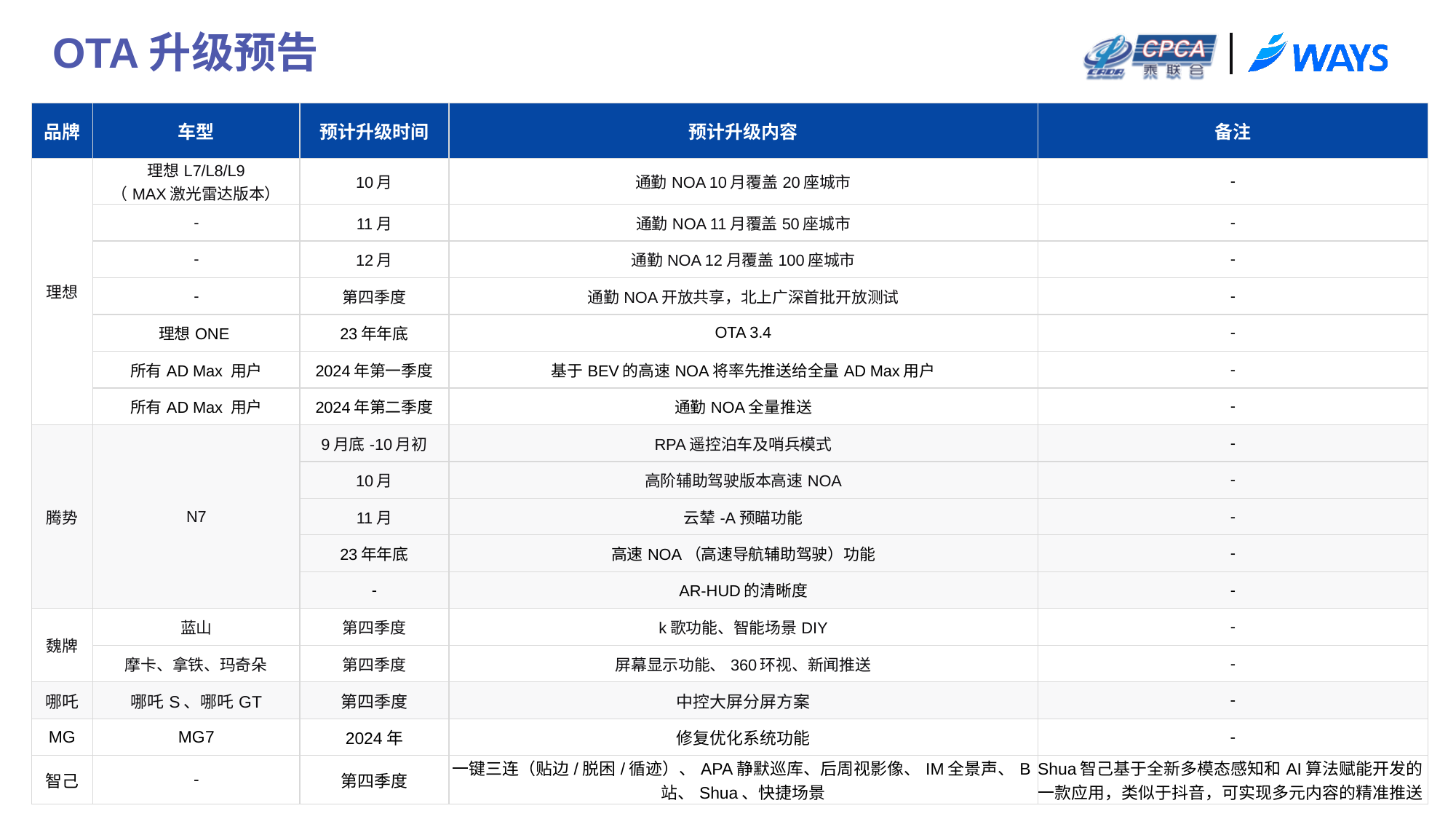

OTA升级预告
| 品牌 | 车型 | 预计升级时间 | 预计升级内容 | 备注 |
| --- | --- | --- | --- | --- |
| 理想 | 理想L7/L8/L9 （MAX激光雷达版本） | 10月 | 通勤NOA 10月覆盖20座城市 | - |
|  | - | 11月 | 通勤NOA 11月覆盖50座城市 | - |
|  | - | 12月 | 通勤NOA 12月覆盖100座城市 | - |
|  | - | 第四季度 | 通勤NOA开放共享，北上广深首批开放测试 | - |
|  | 理想ONE | 23年年底 | OTA 3.4 | - |
|  | 所有AD Max 用户 | 2024年第一季度 | 基于BEV的高速NOA将率先推送给全量AD Max用户 | - |
|  | 所有AD Max 用户 | 2024年第二季度 | 通勤NOA全量推送 | - |
| 腾势 | N7 | 9月底-10月初 | RPA遥控泊车及哨兵模式 | - |
|  |  | 10月 | 高阶辅助驾驶版本高速NOA | - |
|  |  | 11月 | 云辇-A预瞄功能 | - |
|  |  | 23年年底 | 高速NOA（高速导航辅助驾驶）功能 | - |
|  |  | - | AR-HUD的清晰度 | - |
| 魏牌 | 蓝山 | 第四季度 | k歌功能、智能场景DIY | - |
|  | 摩卡、拿铁、玛奇朵 | 第四季度 | 屏幕显示功能、360环视、新闻推送 | - |
| 哪吒 | 哪吒S、哪吒GT | 第四季度 | 中控大屏分屏方案 | - |
| MG | MG7 | 2024年 | 修复优化系统功能 | - |
| 智己 | - | 第四季度 | 一键三连（贴边/脱困/循迹）、APA静默巡库、后周视影像、IM全景声、B站、Shua、快捷场景 | Shua智己基于全新多模态感知和AI算法赋能开发的一款应用，类似于抖音，可实现多元内容的精准推送 |